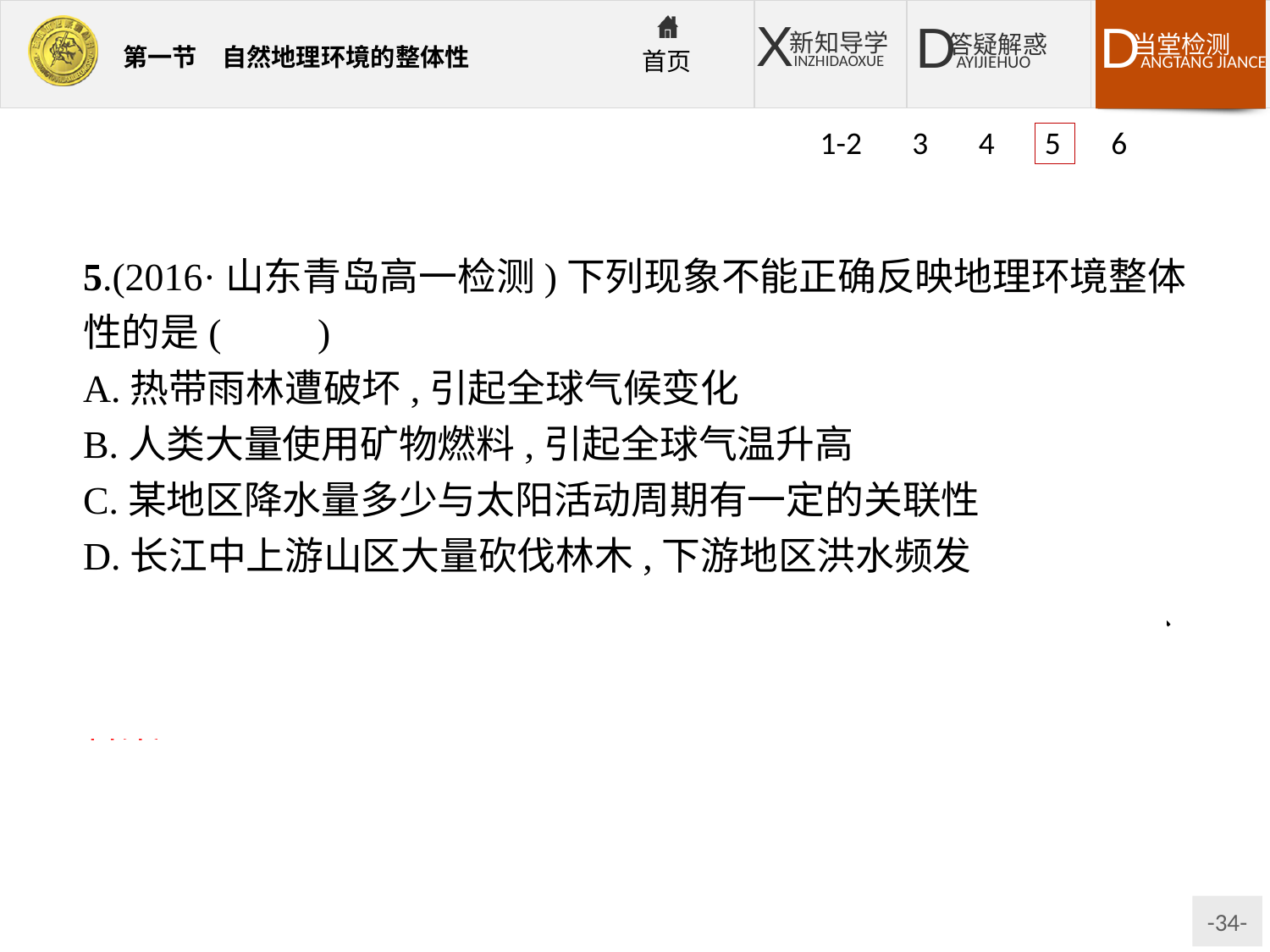

1-2       3       4       5       6

5.(2016·山东青岛高一检测)下列现象不能正确反映地理环境整体性的是(　　)
A.热带雨林遭破坏,引起全球气候变化
B.人类大量使用矿物燃料,引起全球气温升高
C.某地区降水量多少与太阳活动周期有一定的关联性
D.长江中上游山区大量砍伐林木,下游地区洪水频发
解析:地理环境整体性是指自然地理各要素相互联系、相互渗透、相互制约。太阳活动不属于地球自然地理要素。
答案:C